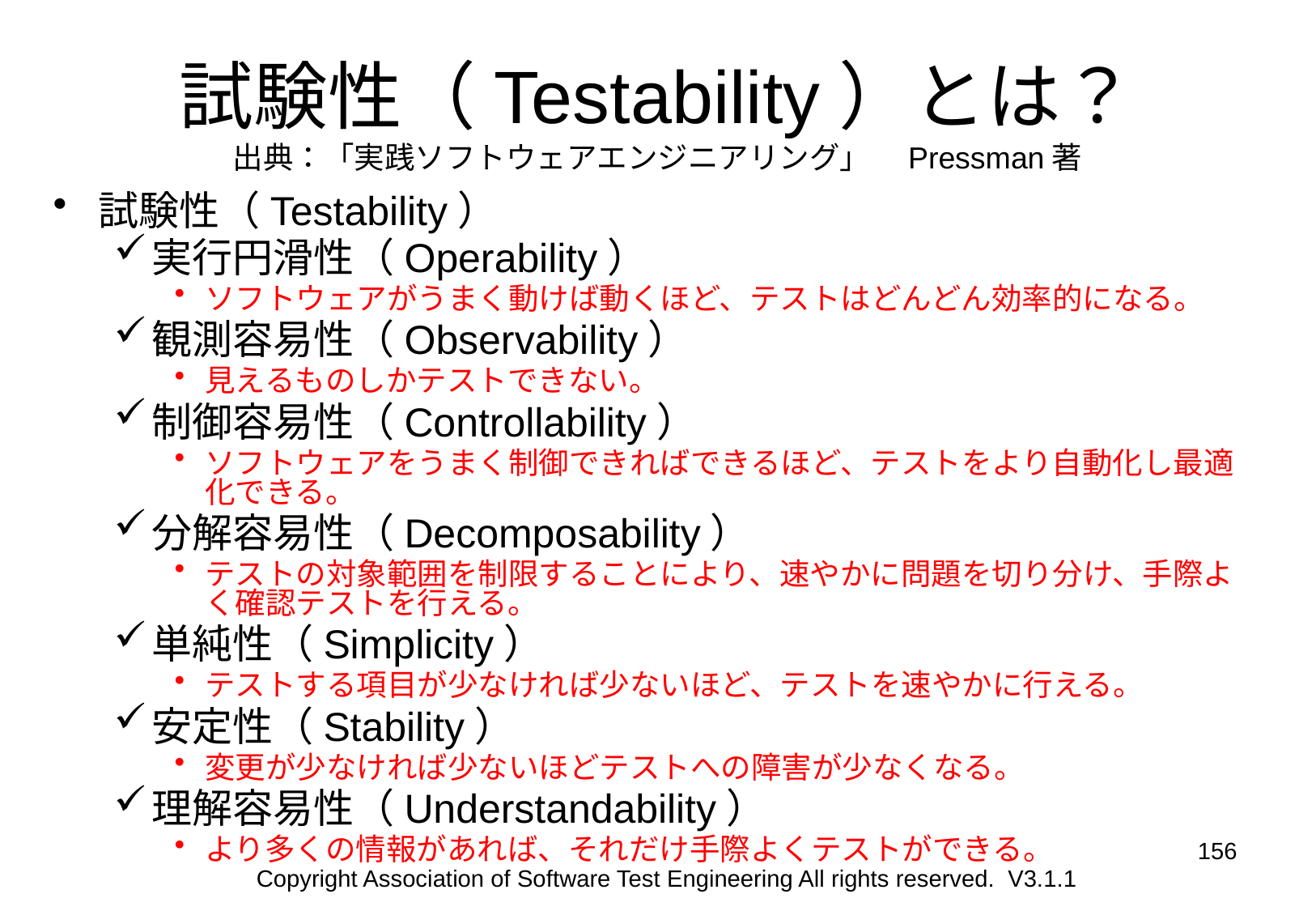

# 試験性（Testability）とは？ 出典：「実践ソフトウェアエンジニアリング」　Pressman著
試験性（Testability）
実行円滑性（Operability）
ソフトウェアがうまく動けば動くほど、テストはどんどん効率的になる。
観測容易性（Observability）
見えるものしかテストできない。
制御容易性（Controllability）
ソフトウェアをうまく制御できればできるほど、テストをより自動化し最適化できる。
分解容易性（Decomposability）
テストの対象範囲を制限することにより、速やかに問題を切り分け、手際よく確認テストを行える。
単純性（Simplicity）
テストする項目が少なければ少ないほど、テストを速やかに行える。
安定性（Stability）
変更が少なければ少ないほどテストへの障害が少なくなる。
理解容易性（Understandability）
より多くの情報があれば、それだけ手際よくテストができる。
156
Copyright Association of Software Test Engineering All rights reserved.  V3.1.1